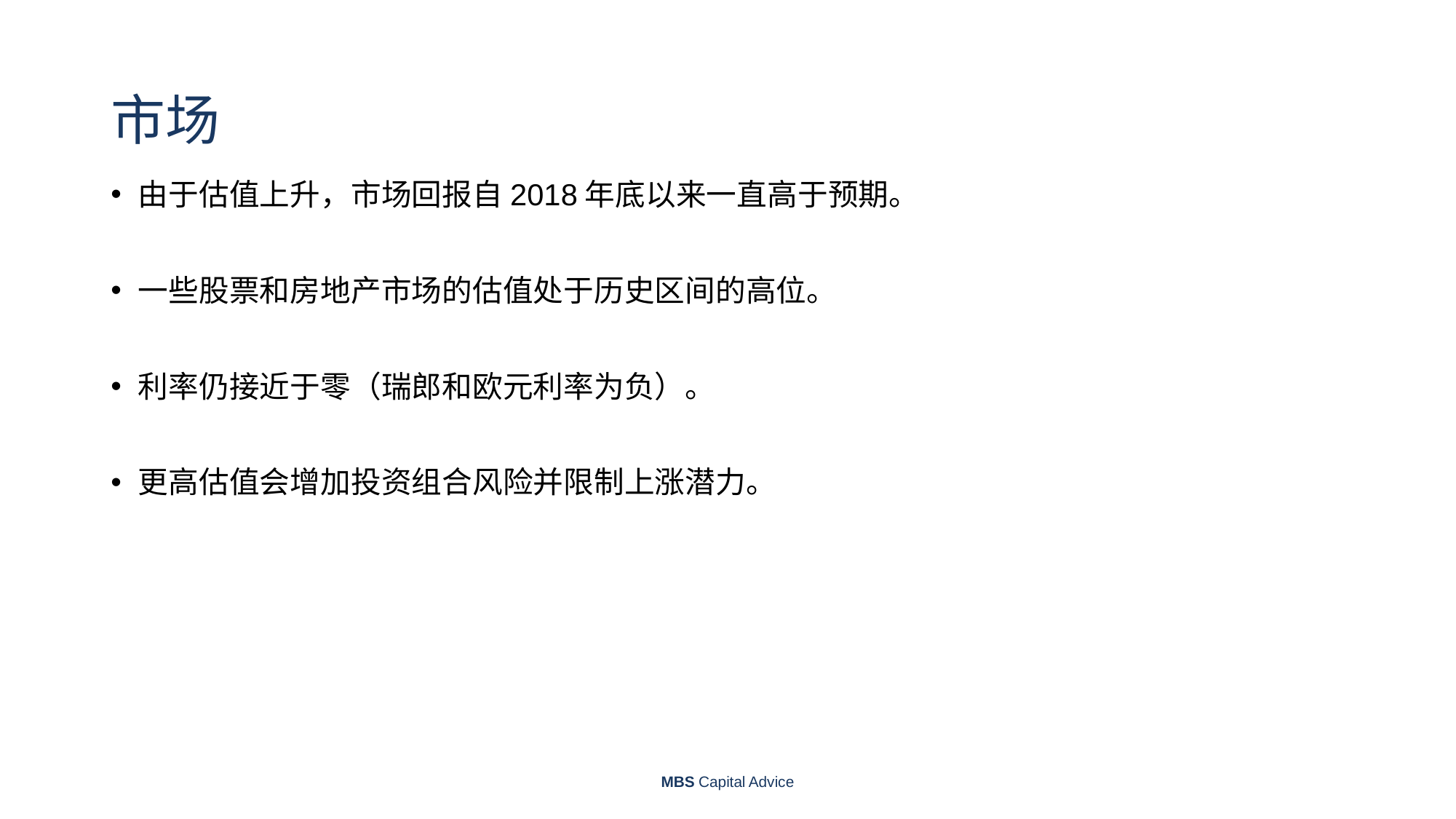

# 市场
由于估值上升，市场回报自2018年底以来一直高于预期。

一些股票和房地产市场的估值处于历史区间的高位。

利率仍接近于零（瑞郎和欧元利率为负）。

更高估值会增加投资组合风险并限制上涨潜力。
MBS Capital Advice